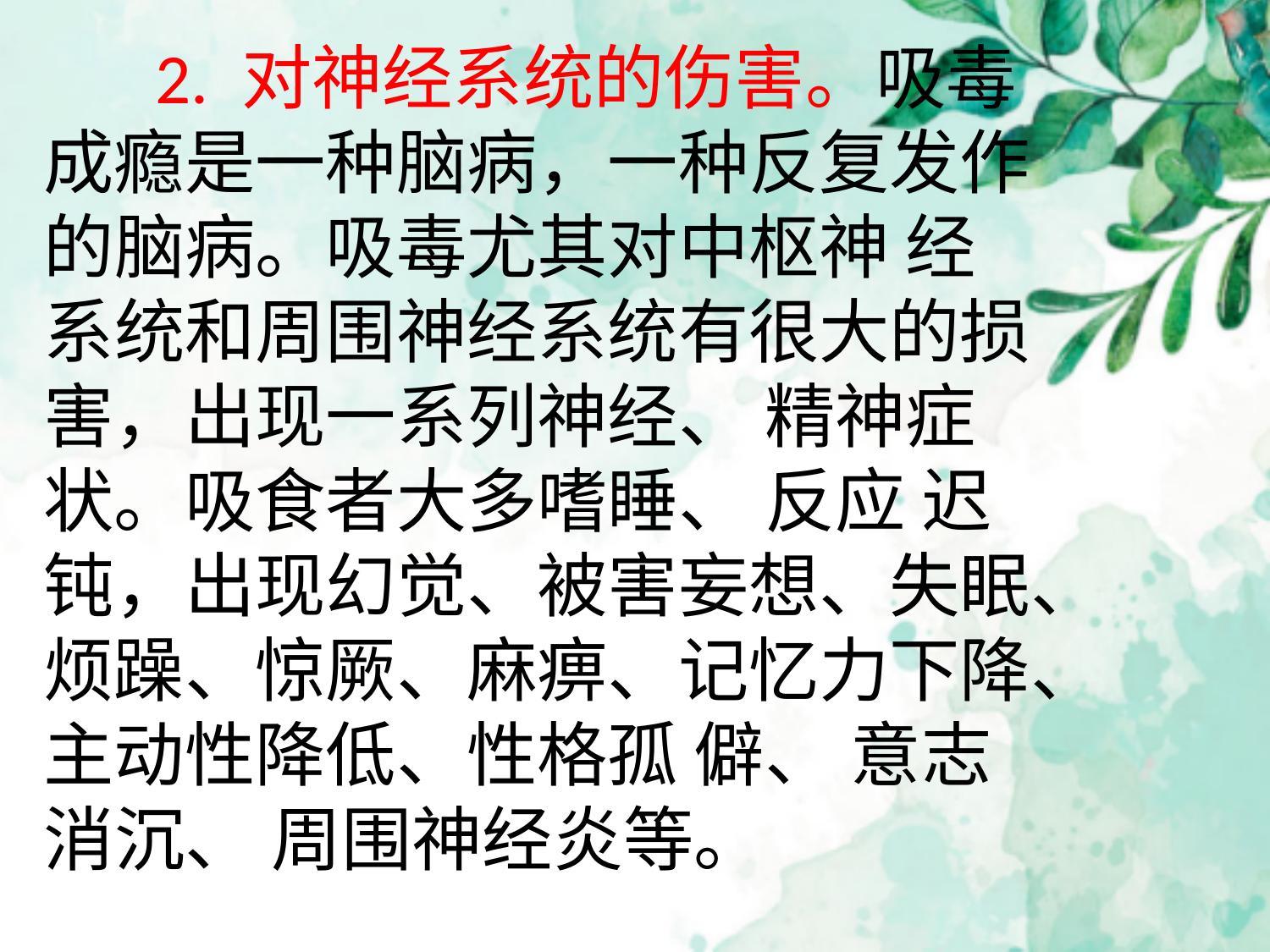

2. 对神经系统的伤害。吸毒成瘾是一种脑病，一种反复发作的脑病。吸毒尤其对中枢神 经系统和周围神经系统有很大的损害，出现一系列神经、 精神症状。吸食者大多嗜睡、 反应 迟钝，出现幻觉、被害妄想、失眠、烦躁、惊厥、麻痹、记忆力下降、主动性降低、性格孤 僻、 意志消沉、 周围神经炎等。